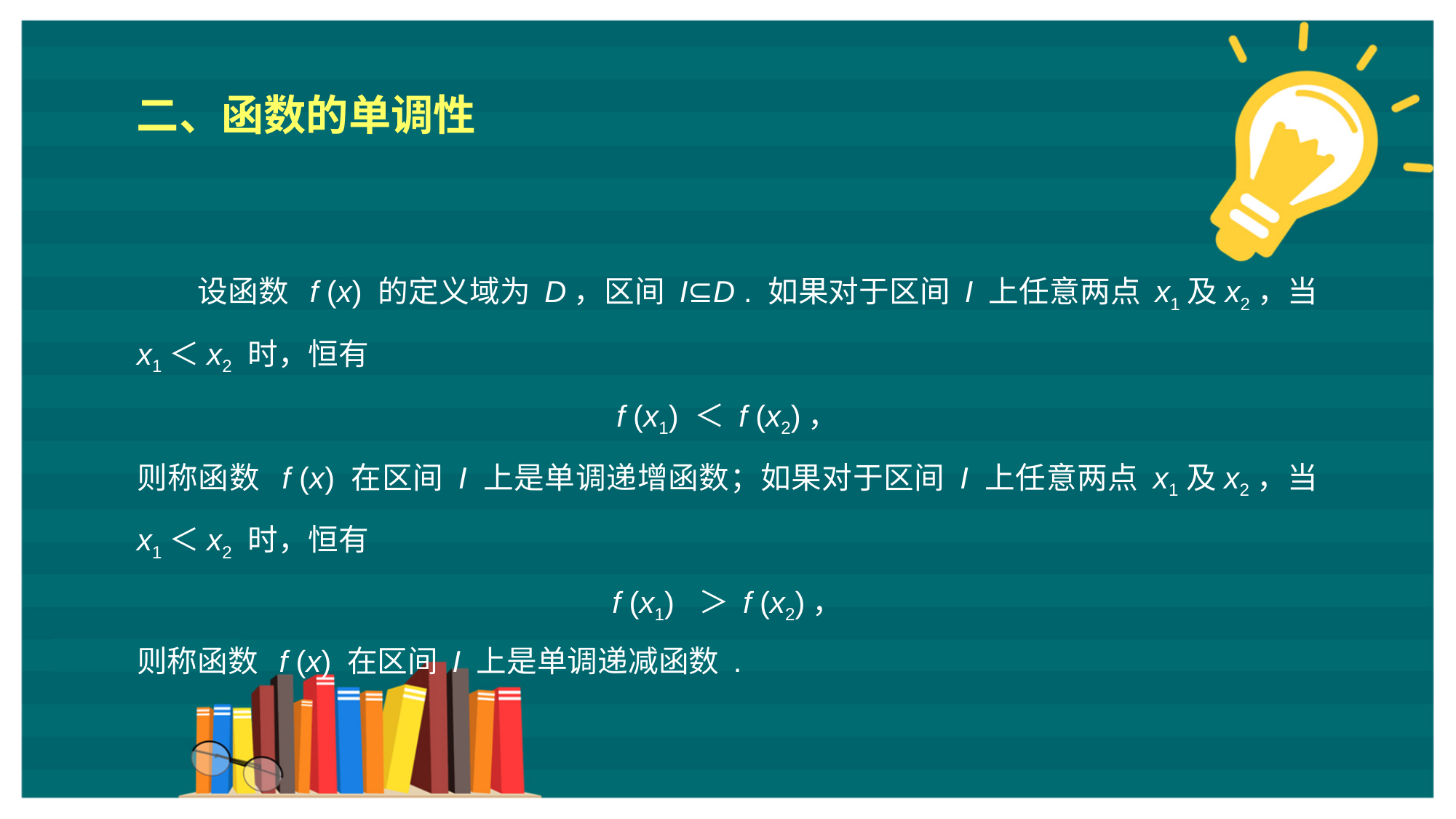

二、函数的单调性
设函数  f (x) 的定义域为 D，区间 I⊆D . 如果对于区间 I 上任意两点 x1及x2，当 x1＜x2 时，恒有
f (x1) ＜ f (x2)，
则称函数  f (x) 在区间 I 上是单调递增函数；如果对于区间 I 上任意两点 x1及x2，当 x1＜x2 时，恒有
f (x1)  ＞ f (x2)，
则称函数  f (x) 在区间 I 上是单调递减函数 .